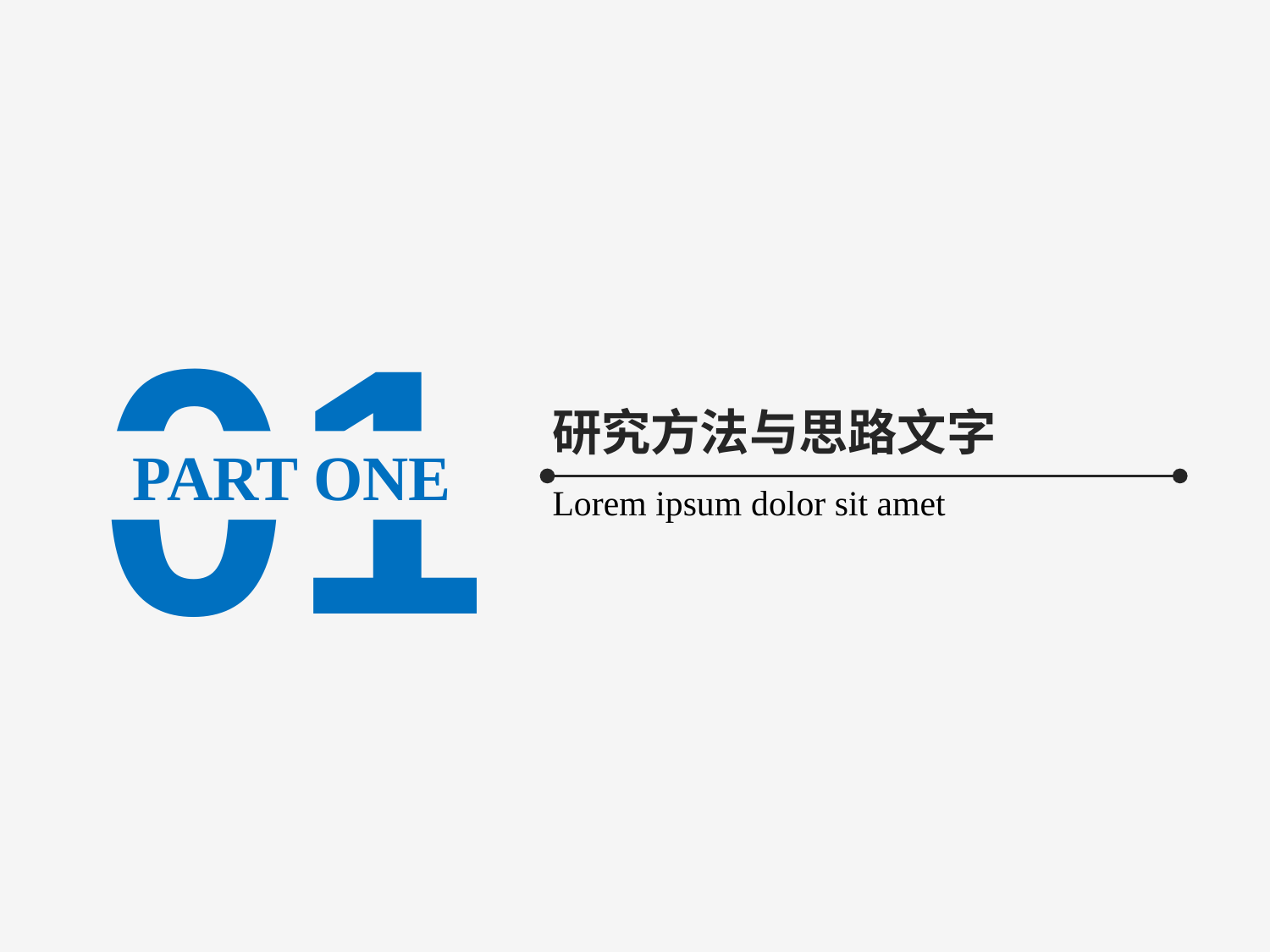

01
研究方法与思路文字
PART ONE

Lorem ipsum dolor sit amet